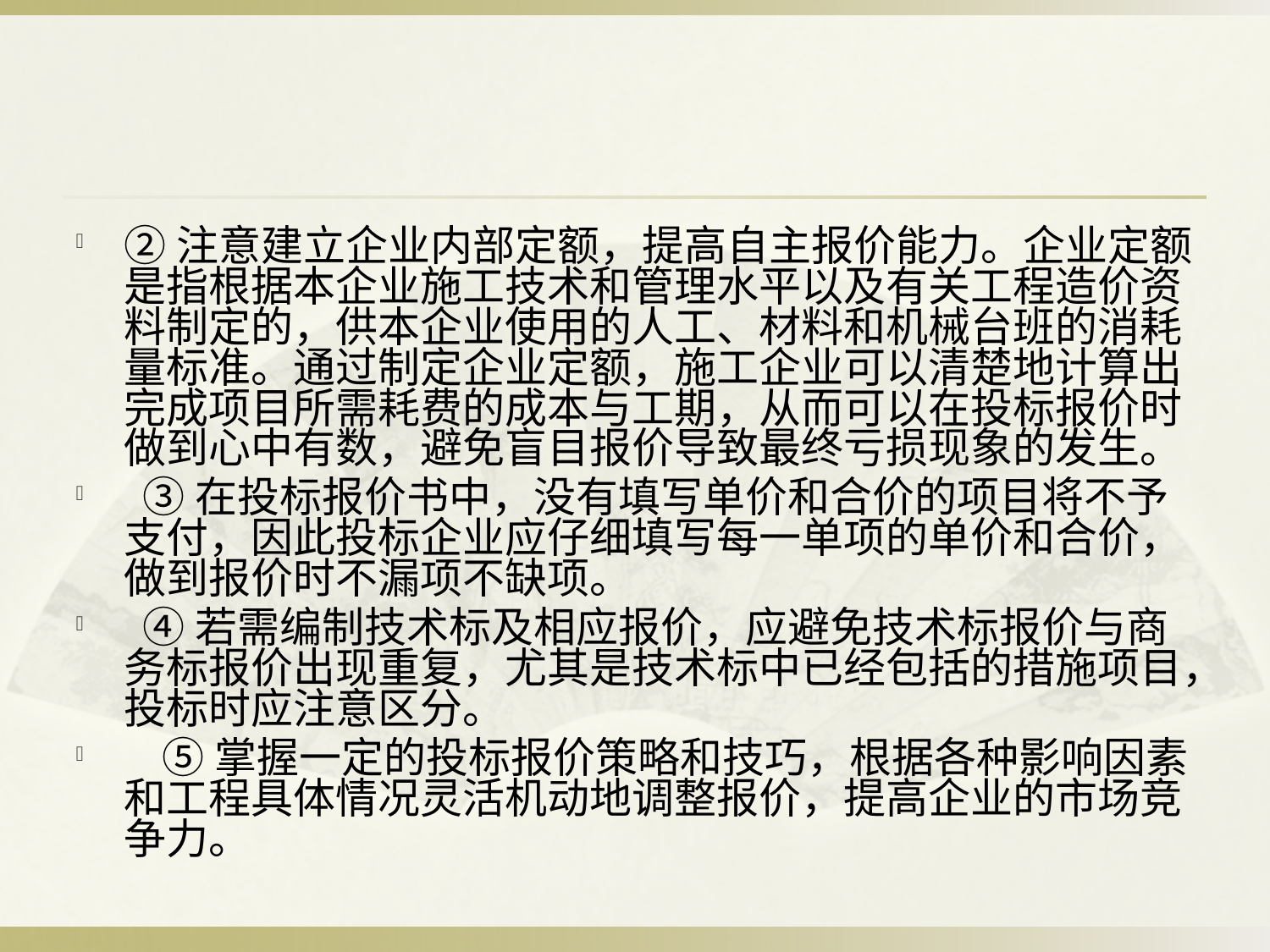

#
②注意建立企业内部定额，提高自主报价能力。企业定额是指根据本企业施工技术和管理水平以及有关工程造价资料制定的，供本企业使用的人工、材料和机械台班的消耗量标准。通过制定企业定额，施工企业可以清楚地计算出完成项目所需耗费的成本与工期，从而可以在投标报价时做到心中有数，避免盲目报价导致最终亏损现象的发生。
  ③在投标报价书中，没有填写单价和合价的项目将不予支付，因此投标企业应仔细填写每一单项的单价和合价，做到报价时不漏项不缺项。
  ④若需编制技术标及相应报价，应避免技术标报价与商务标报价出现重复，尤其是技术标中已经包括的措施项目，投标时应注意区分。
    ⑤掌握一定的投标报价策略和技巧，根据各种影响因素和工程具体情况灵活机动地调整报价，提高企业的市场竞争力。